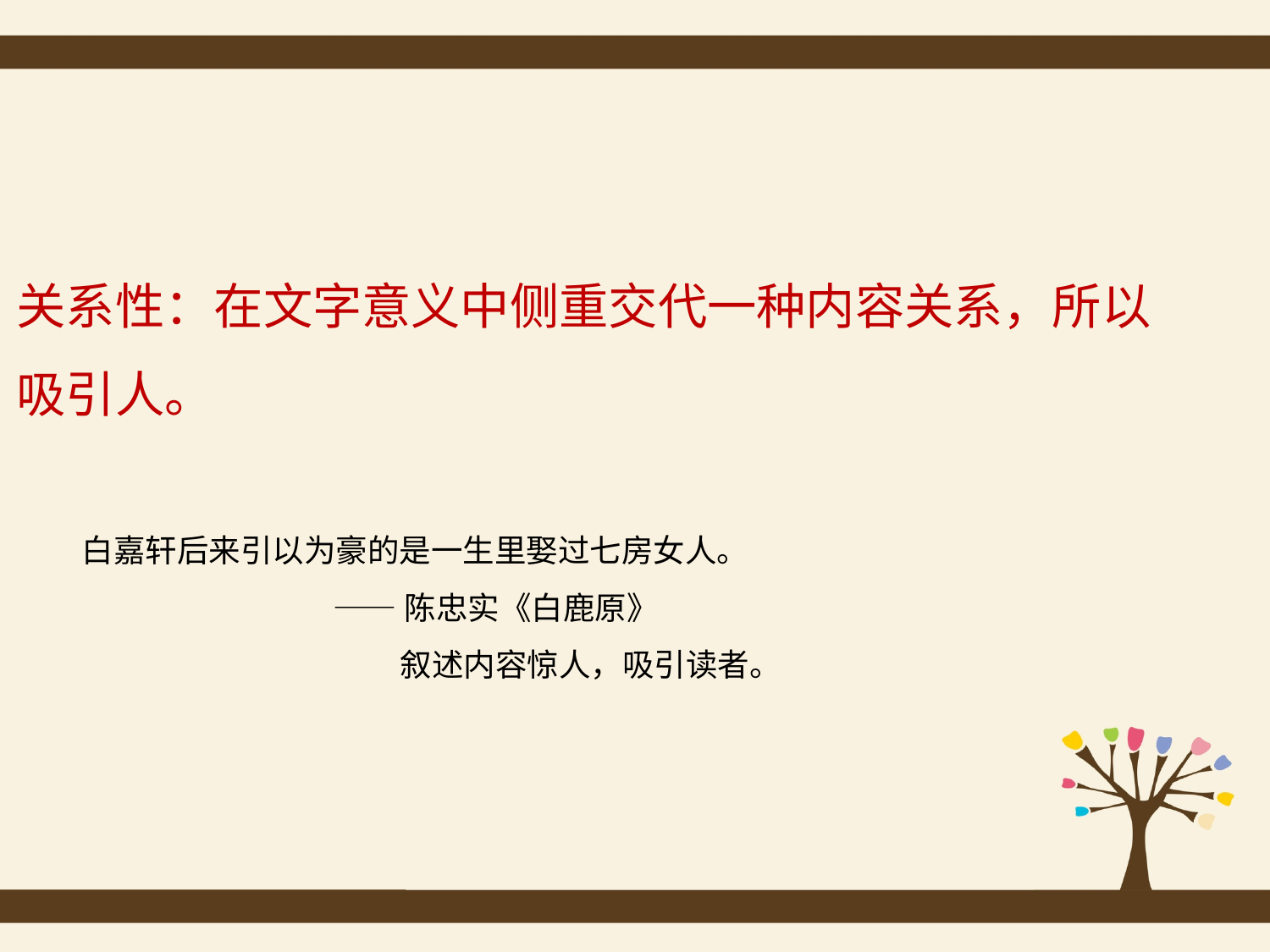

关系性：在文字意义中侧重交代一种内容关系，所以吸引人。

        白嘉轩后来引以为豪的是一生里娶过七房女人。
                                            ——陈忠实《白鹿原》
叙述内容惊人，吸引读者。